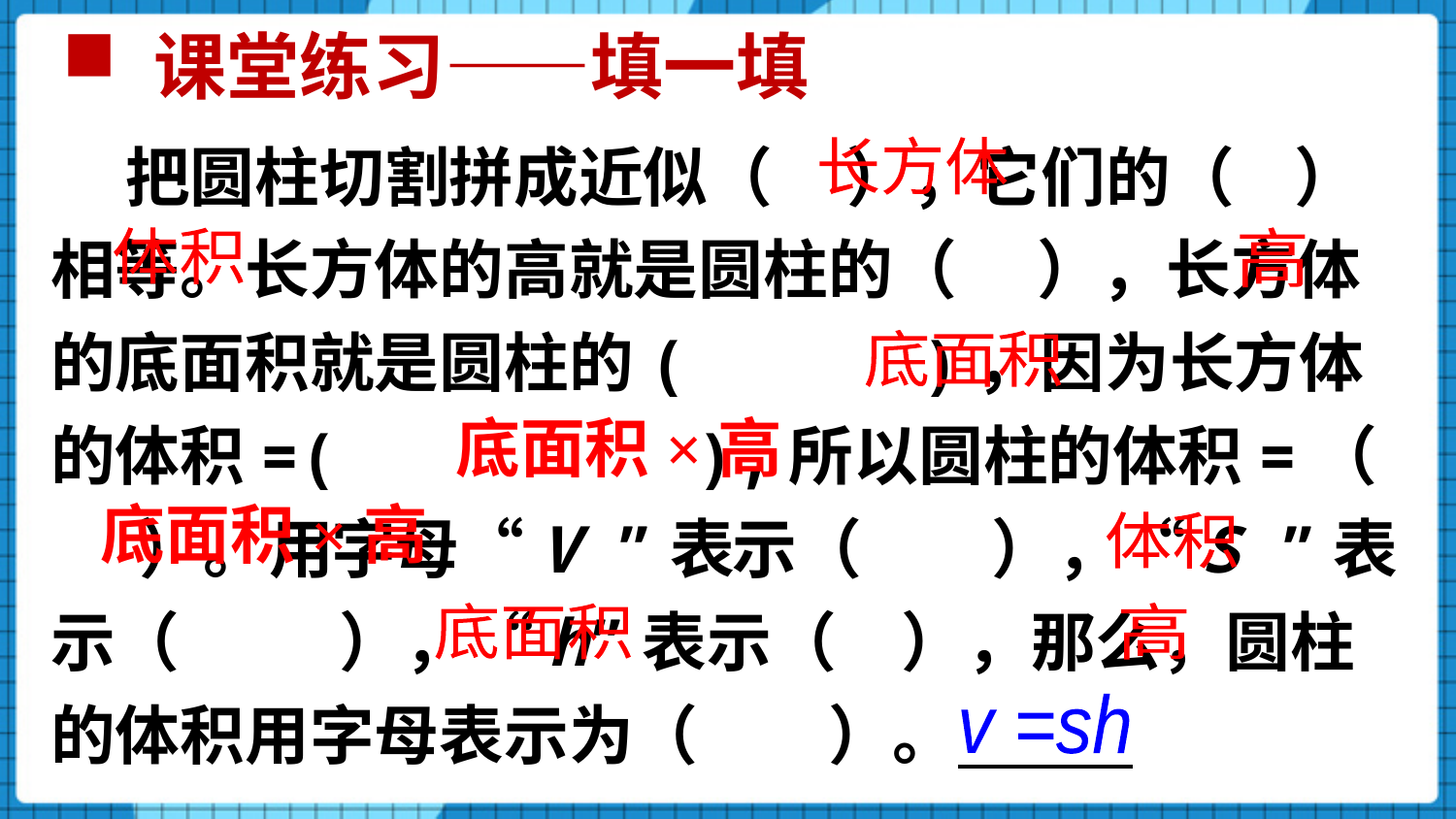

# 课堂练习——填一填
    把圆柱切割拼成近似（     ），它们的（    ）相等。长方体的高就是圆柱的（ 　），长方体的底面积就是圆柱的(      )，因为长方体的体积=(                      ),所以圆柱的体积=（         ）。用字母“V ”表示（　　），“S ”表示（　  　），“h”表示（　），那么，圆柱的体积用字母表示为（　　）。
长方体
体积
高
底面积
底面积×高
底面积×高
体积
底面积
高
v =sh